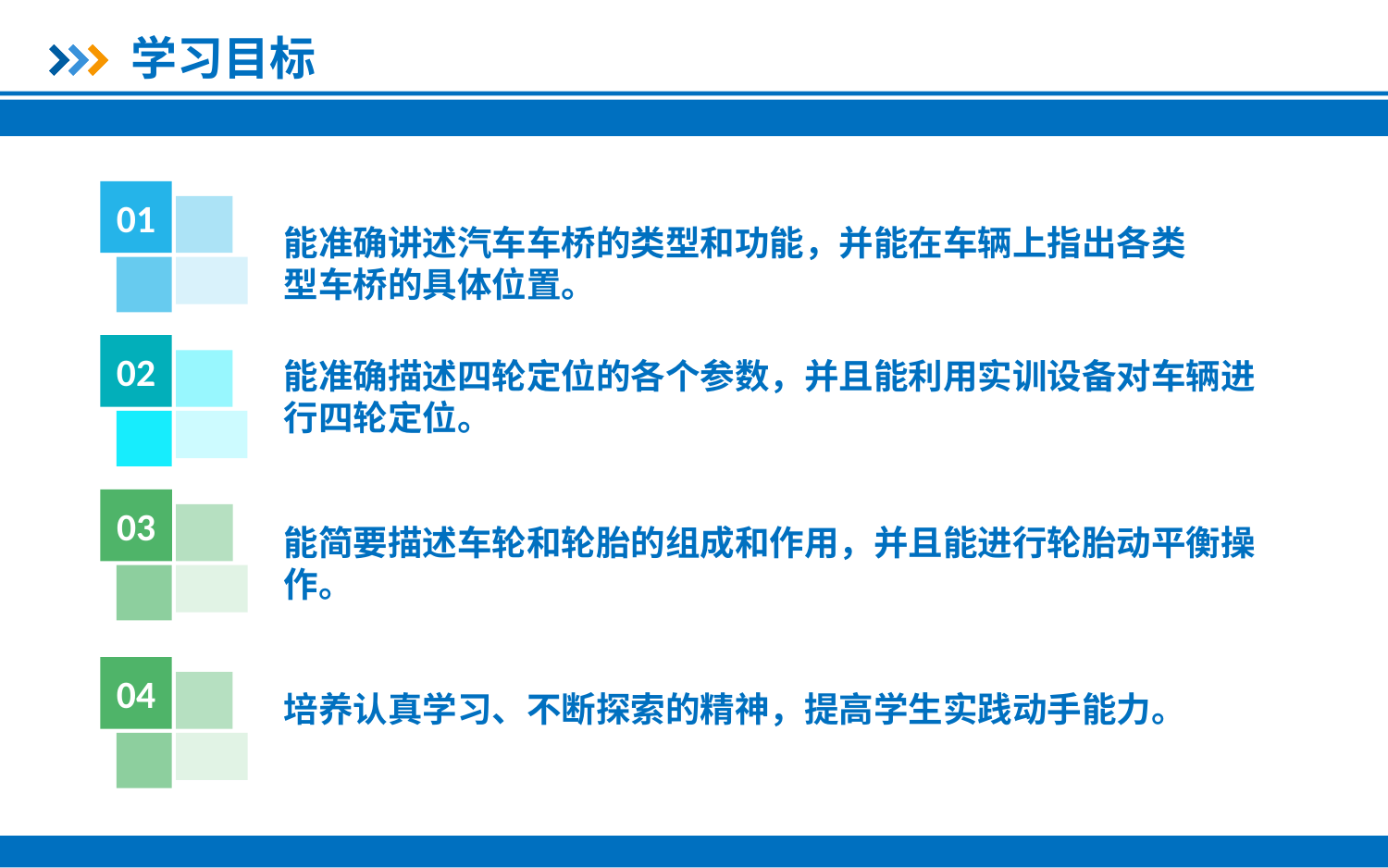

学习目标
01

能准确讲述汽车车桥的类型和功能，并能在车辆上指出各类型车桥的具体位置。
02

能准确描述四轮定位的各个参数，并且能利用实训设备对车辆进行四轮定位。

能简要描述车轮和轮胎的组成和作用，并且能进行轮胎动平衡操作。

培养认真学习、不断探索的精神，提高学生实践动手能力。

03

04